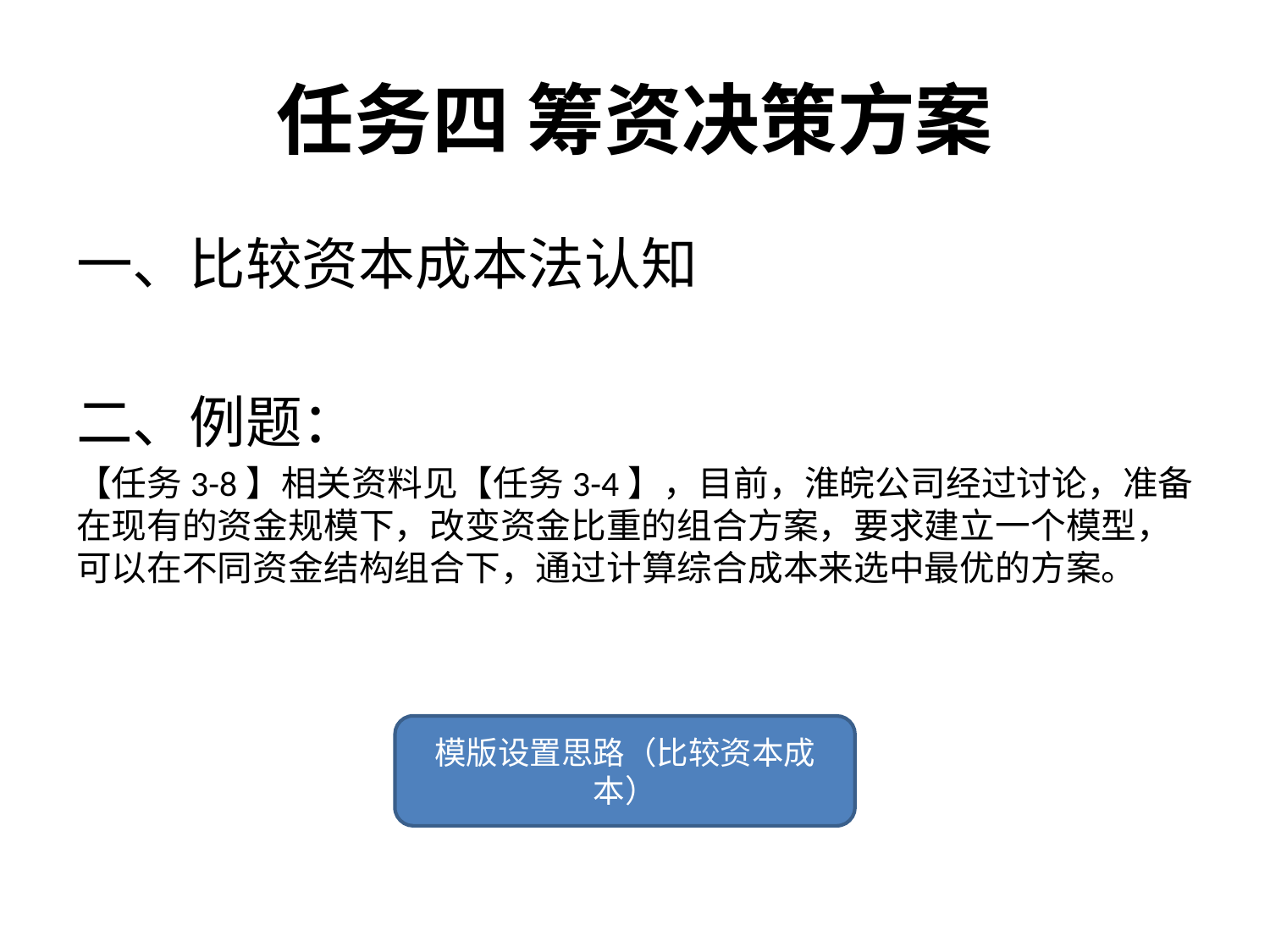

# 任务四 筹资决策方案
一、比较资本成本法认知

二、例题：
【任务3-8】相关资料见【任务3-4】，目前，淮皖公司经过讨论，准备在现有的资金规模下，改变资金比重的组合方案，要求建立一个模型，可以在不同资金结构组合下，通过计算综合成本来选中最优的方案。

模版设置思路（比较资本成本）